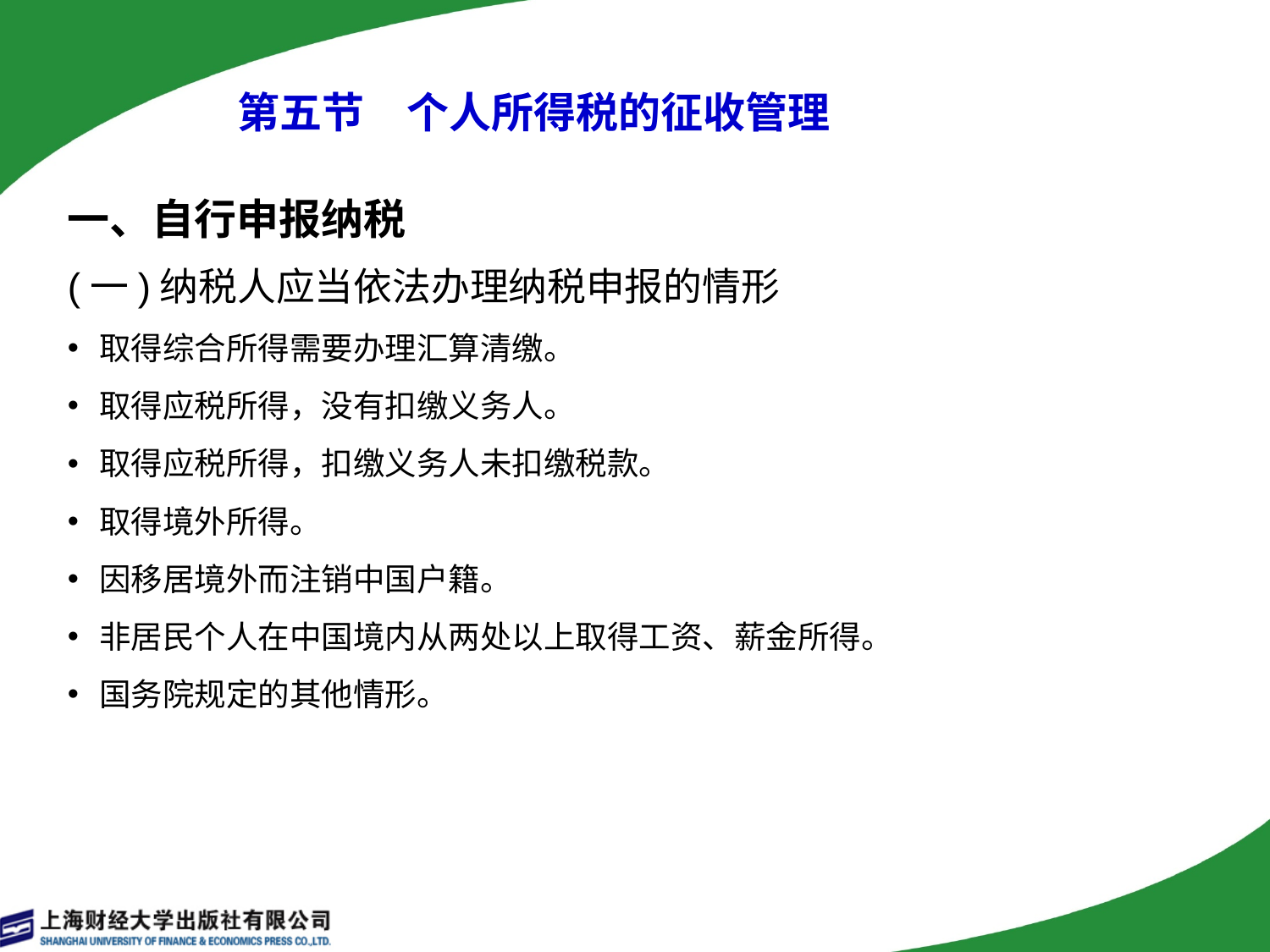

# 第五节　个人所得税的征收管理
一、自行申报纳税
(一)纳税人应当依法办理纳税申报的情形
取得综合所得需要办理汇算清缴。
取得应税所得，没有扣缴义务人。
取得应税所得，扣缴义务人未扣缴税款。
取得境外所得。
因移居境外而注销中国户籍。
非居民个人在中国境内从两处以上取得工资、薪金所得。
国务院规定的其他情形。